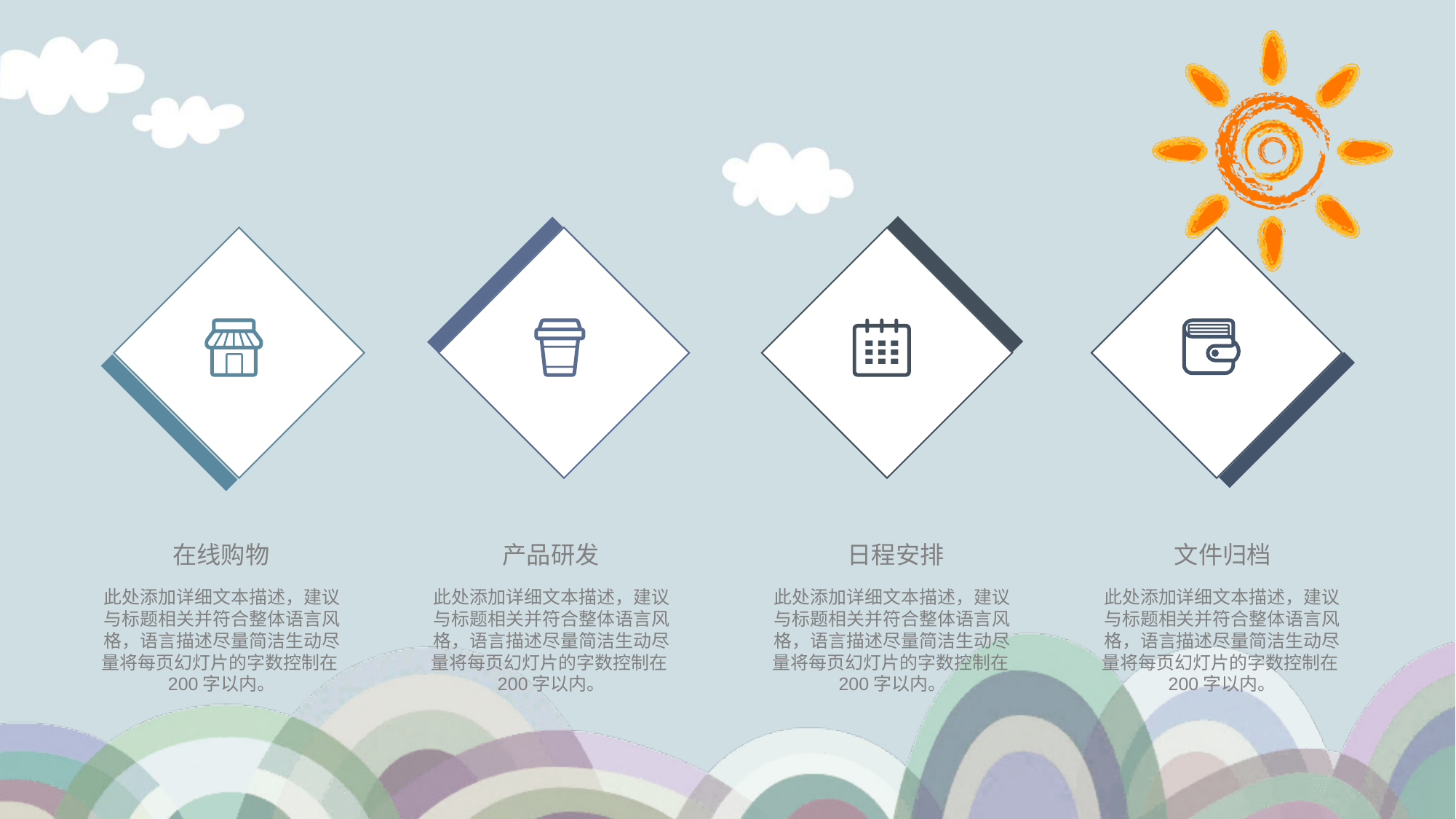

日程安排
此处添加详细文本描述，建议与标题相关并符合整体语言风格，语言描述尽量简洁生动尽量将每页幻灯片的字数控制在200字以内。

在线购物
此处添加详细文本描述，建议与标题相关并符合整体语言风格，语言描述尽量简洁生动尽量将每页幻灯片的字数控制在200字以内。

产品研发
此处添加详细文本描述，建议与标题相关并符合整体语言风格，语言描述尽量简洁生动尽量将每页幻灯片的字数控制在200字以内。

文件归档
此处添加详细文本描述，建议与标题相关并符合整体语言风格，语言描述尽量简洁生动尽量将每页幻灯片的字数控制在200字以内。